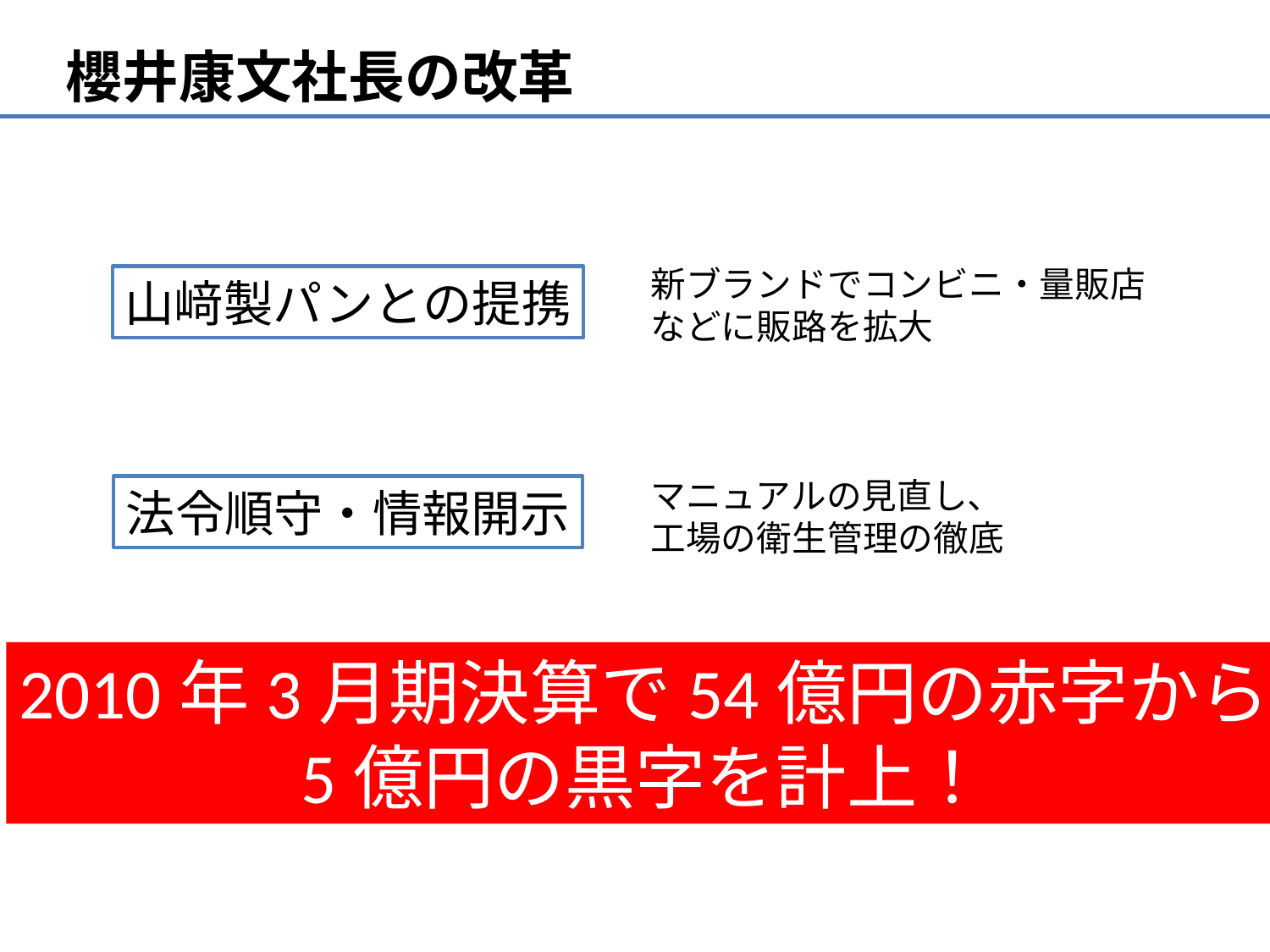

櫻井康文社長の改革
新ブランドでコンビニ・量販店
などに販路を拡大
山﨑製パンとの提携
マニュアルの見直し、
工場の衛生管理の徹底
法令順守・情報開示
2010年3月期決算で54億円の赤字から
5億円の黒字を計上！